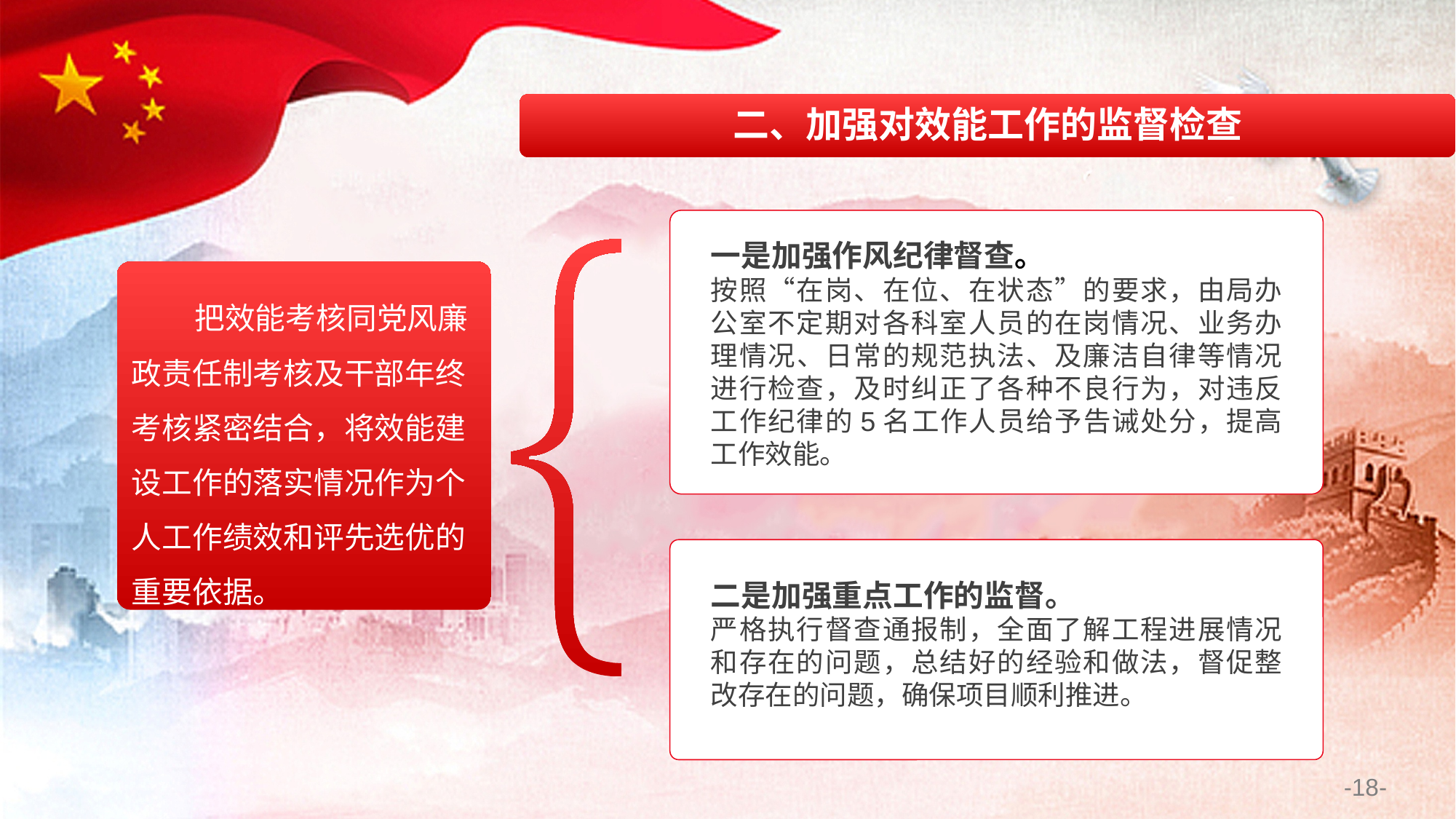

二、加强对效能工作的监督检查

一是加强作风纪律督查。
按照“在岗、在位、在状态”的要求，由局办公室不定期对各科室人员的在岗情况、业务办理情况、日常的规范执法、及廉洁自律等情况进行检查，及时纠正了各种不良行为，对违反工作纪律的5名工作人员给予告诫处分，提高工作效能。

       把效能考核同党风廉政责任制考核及干部年终考核紧密结合，将效能建设工作的落实情况作为个人工作绩效和评先选优的重要依据。

二是加强重点工作的监督。
严格执行督查通报制，全面了解工程进展情况和存在的问题，总结好的经验和做法，督促整改存在的问题，确保项目顺利推进。